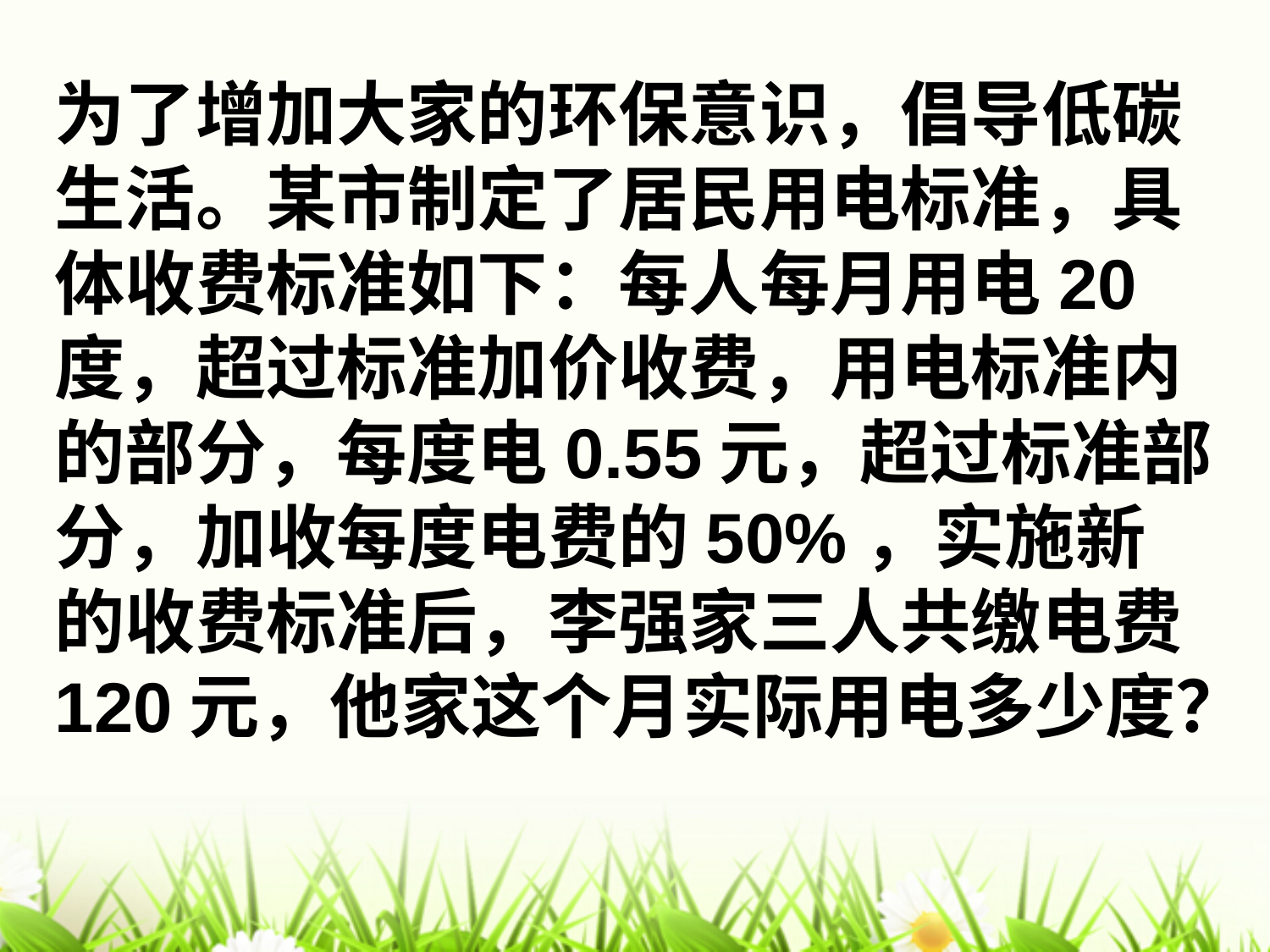

为了增加大家的环保意识，倡导低碳生活。某市制定了居民用电标准，具体收费标准如下：每人每月用电20度，超过标准加价收费，用电标准内的部分，每度电0.55元，超过标准部分，加收每度电费的50%，实施新的收费标准后，李强家三人共缴电费120元，他家这个月实际用电多少度？